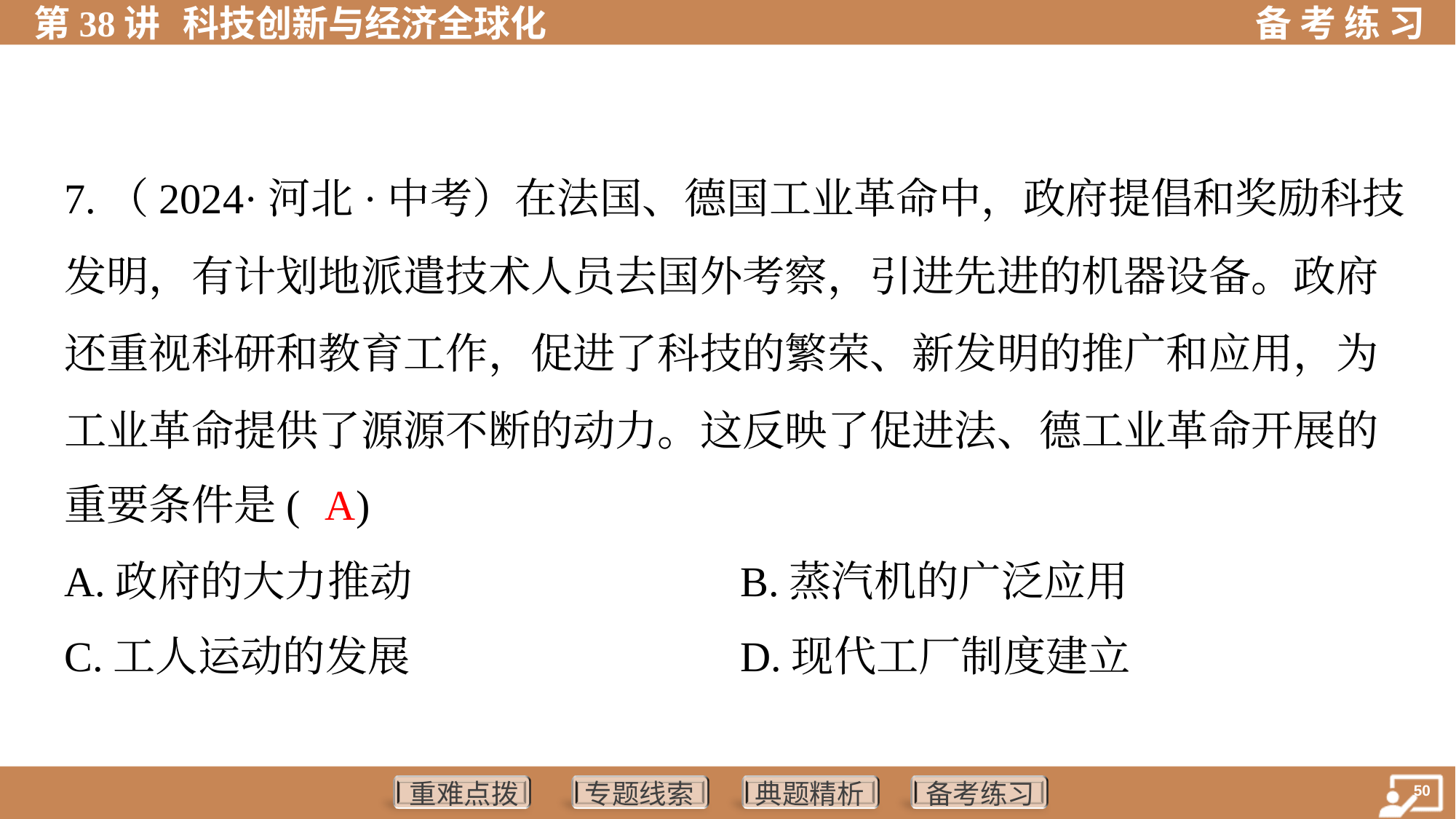

7.（2024·河北·中考）在法国、德国工业革命中，政府提倡和奖励科技
发明，有计划地派遣技术人员去国外考察，引进先进的机器设备。政府
还重视科研和教育工作，促进了科技的繁荣、新发明的推广和应用，为
工业革命提供了源源不断的动力。这反映了促进法、德工业革命开展的
重要条件是(     )
A
A.政府的大力推动	B.蒸汽机的广泛应用
C.工人运动的发展	D.现代工厂制度建立